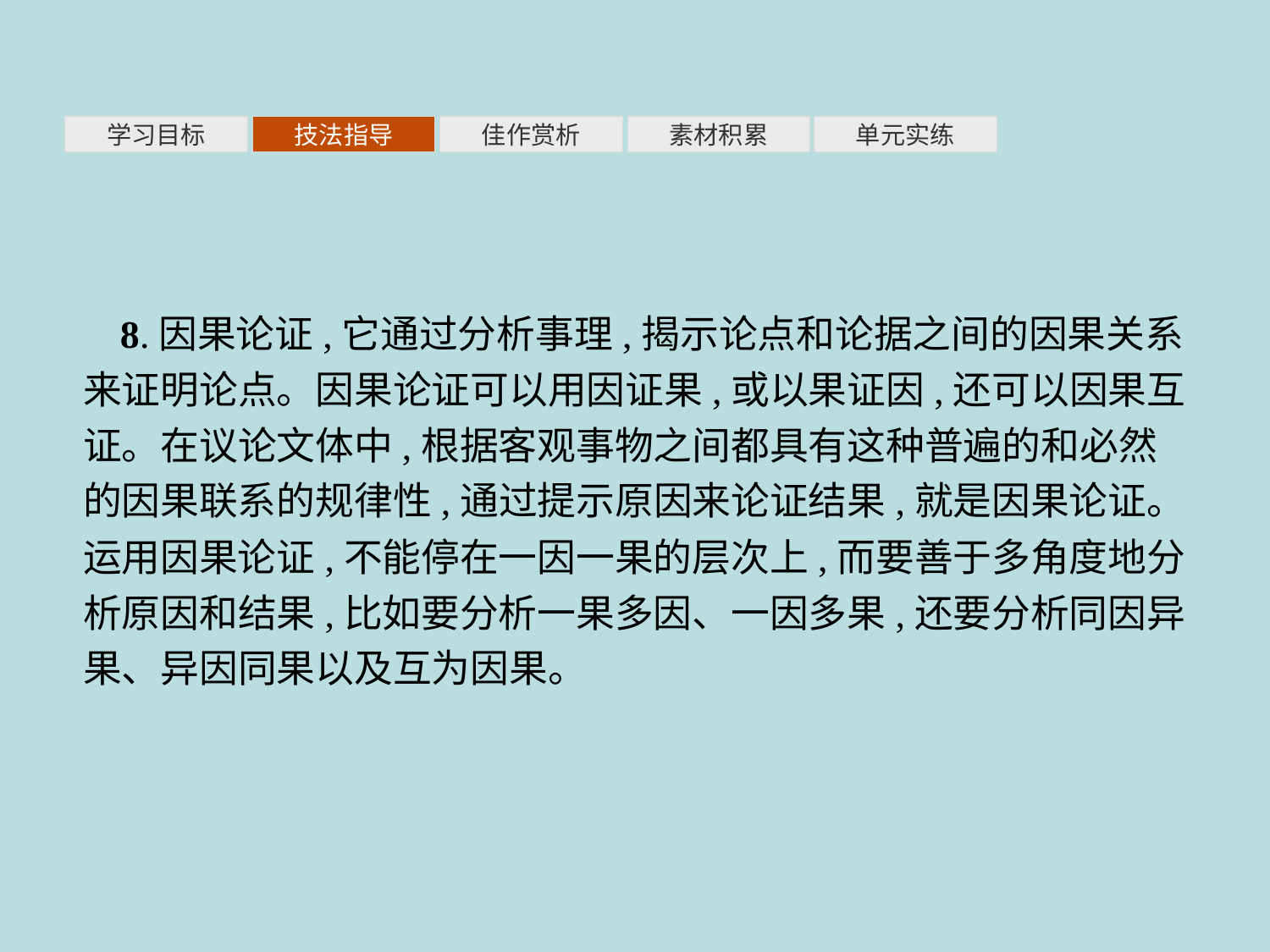

素材积累
学习目标
技法指导
佳作赏析
单元实练
8.因果论证,它通过分析事理,揭示论点和论据之间的因果关系来证明论点。因果论证可以用因证果,或以果证因,还可以因果互证。在议论文体中,根据客观事物之间都具有这种普遍的和必然的因果联系的规律性,通过提示原因来论证结果,就是因果论证。运用因果论证,不能停在一因一果的层次上,而要善于多角度地分析原因和结果,比如要分析一果多因、一因多果,还要分析同因异果、异因同果以及互为因果。